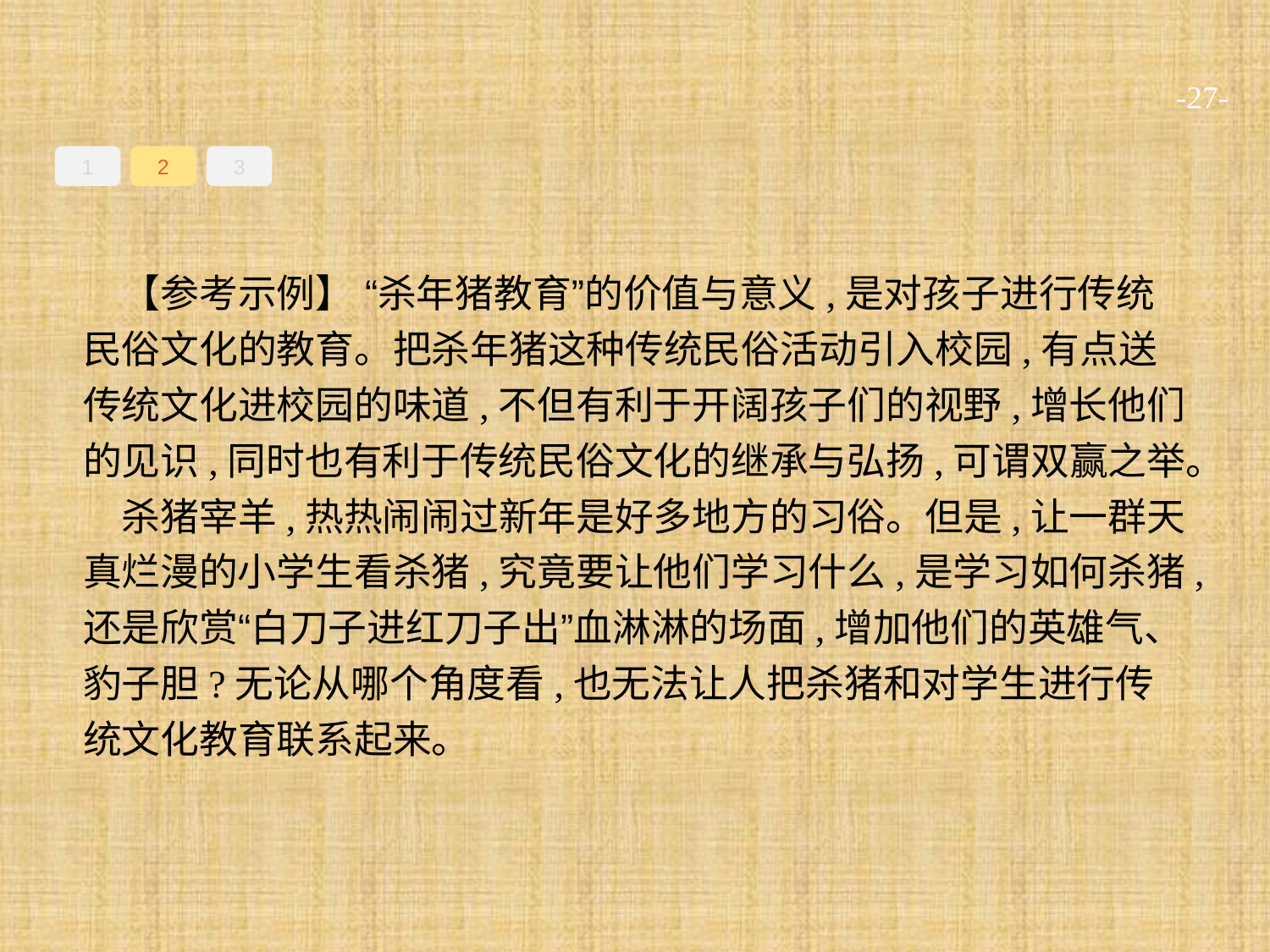

-27-
1
2
3
【参考示例】 “杀年猪教育”的价值与意义,是对孩子进行传统民俗文化的教育。把杀年猪这种传统民俗活动引入校园,有点送传统文化进校园的味道,不但有利于开阔孩子们的视野,增长他们的见识,同时也有利于传统民俗文化的继承与弘扬,可谓双赢之举。
杀猪宰羊,热热闹闹过新年是好多地方的习俗。但是,让一群天真烂漫的小学生看杀猪,究竟要让他们学习什么,是学习如何杀猪,还是欣赏“白刀子进红刀子出”血淋淋的场面,增加他们的英雄气、豹子胆?无论从哪个角度看,也无法让人把杀猪和对学生进行传统文化教育联系起来。